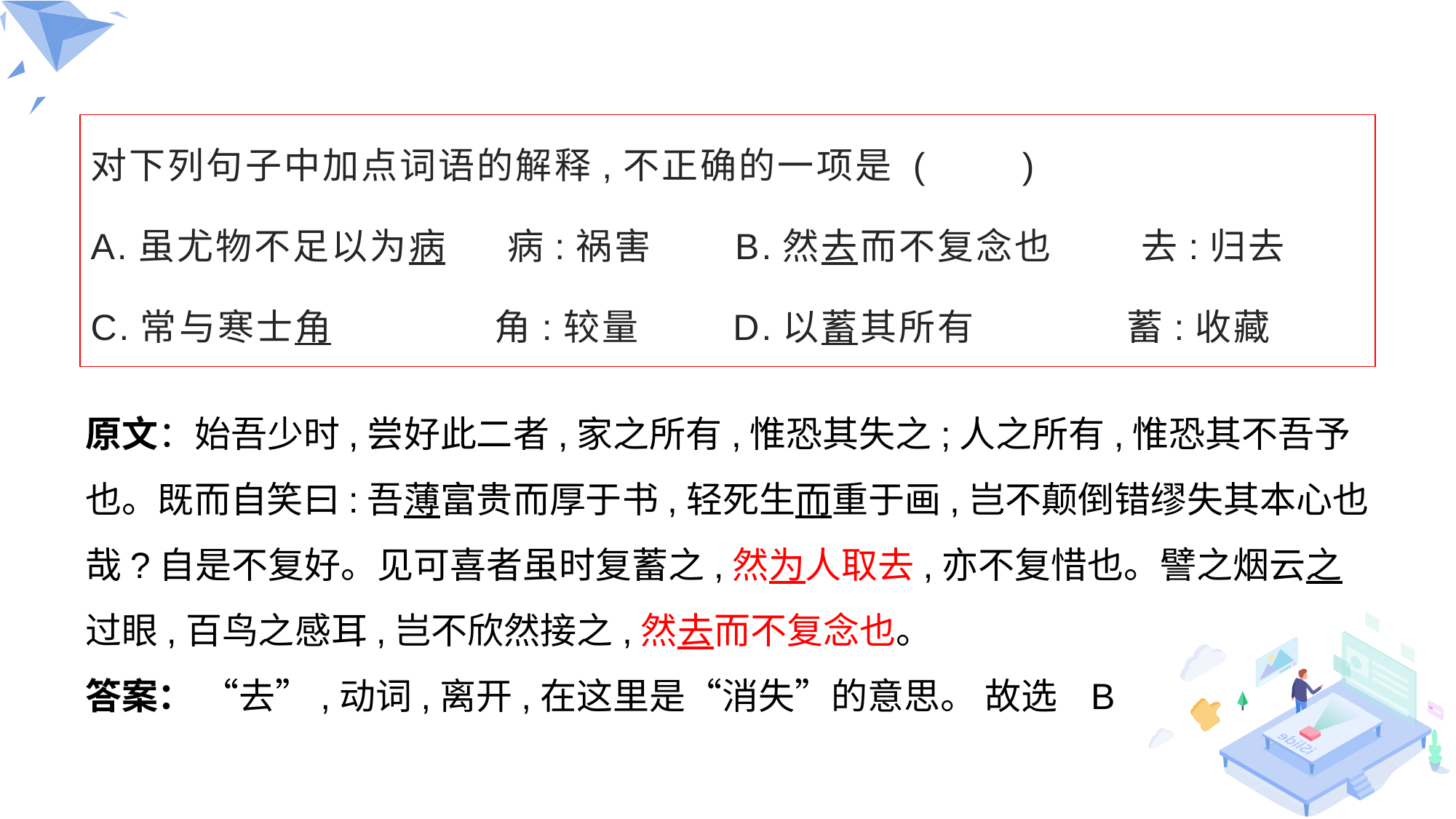

对下列句子中加点词语的解释,不正确的一项是 (　　)
A.虽尤物不足以为病　  病:祸害       B.然去而不复念也　　 去:归去
C.常与寒士角　　        角:较量        D.以蓄其所有　　       蓄:收藏

原文：始吾少时,尝好此二者,家之所有,惟恐其失之;人之所有,惟恐其不吾予也。既而自笑曰:吾薄富贵而厚于书,轻死生而重于画,岂不颠倒错缪失其本心也哉?自是不复好。见可喜者虽时复蓄之,然为人取去,亦不复惜也。譬之烟云之过眼,百鸟之感耳,岂不欣然接之,然去而不复念也。
答案： “去”,动词,离开,在这里是“消失”的意思。 故选   B